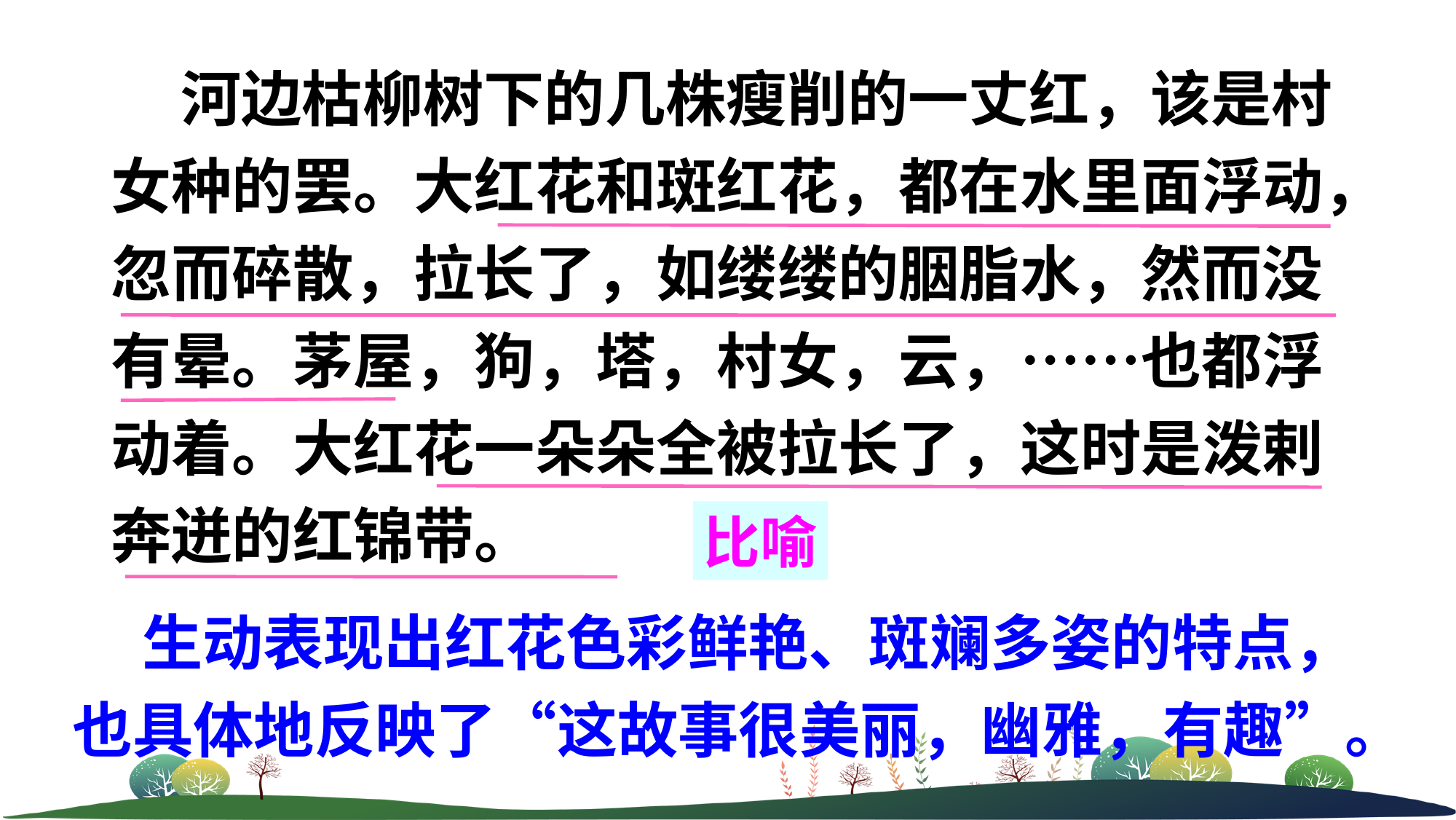

河边枯柳树下的几株瘦削的一丈红，该是村女种的罢。大红花和斑红花，都在水里面浮动，忽而碎散，拉长了，如缕缕的胭脂水，然而没有晕。茅屋，狗，塔，村女，云，……也都浮动着。大红花一朵朵全被拉长了，这时是泼剌奔迸的红锦带。
比喻
    生动表现出红花色彩鲜艳、斑斓多姿的特点，也具体地反映了“这故事很美丽，幽雅，有趣”。